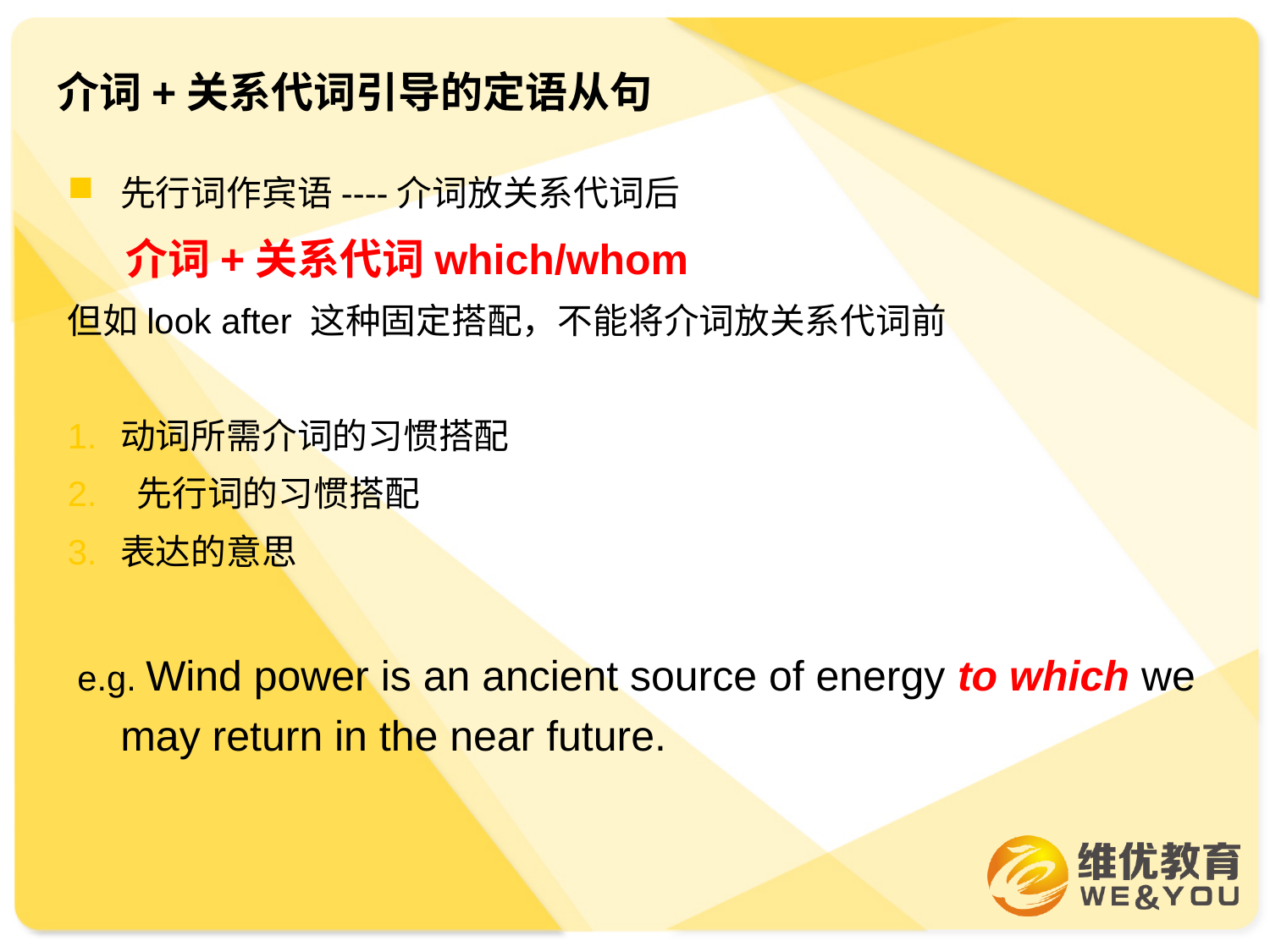

# 介词+关系代词引导的定语从句
先行词作宾语----介词放关系代词后
     介词+关系代词which/whom
但如look after 这种固定搭配，不能将介词放关系代词前

动词所需介词的习惯搭配
 先行词的习惯搭配
表达的意思

 e.g. Wind power is an ancient source of energy to which we may return in the near future.